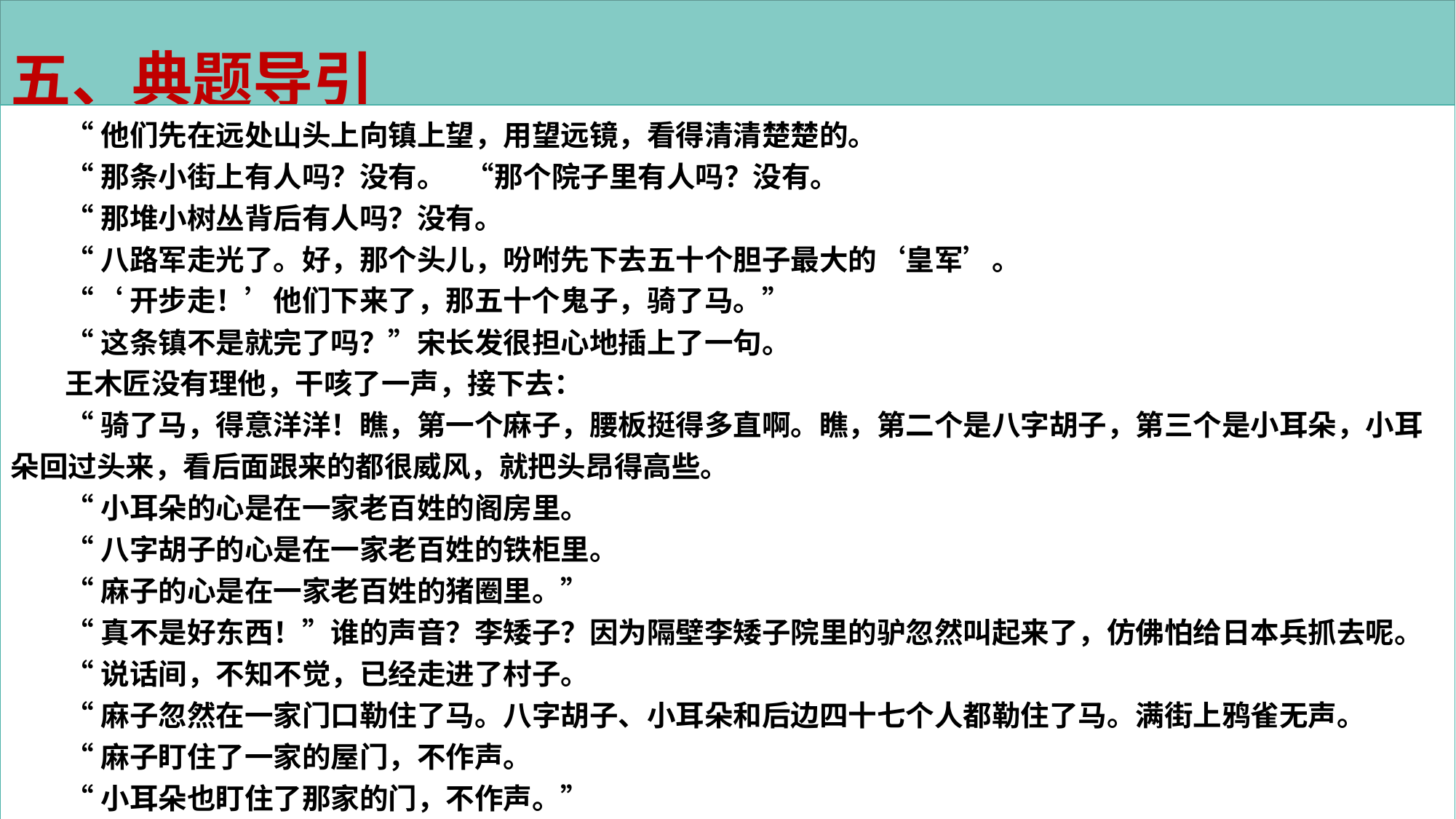

五、典题导引

“他们先在远处山头上向镇上望，用望远镜，看得清清楚楚的。
“那条小街上有人吗？没有。   “那个院子里有人吗？没有。
“那堆小树丛背后有人吗？没有。
“八路军走光了。好，那个头儿，吩咐先下去五十个胆子最大的‘皇军’。
“‘开步走！’他们下来了，那五十个鬼子，骑了马。”
“这条镇不是就完了吗？”宋长发很担心地插上了一句。
王木匠没有理他，干咳了一声，接下去：
“骑了马，得意洋洋！瞧，第一个麻子，腰板挺得多直啊。瞧，第二个是八字胡子，第三个是小耳朵，小耳朵回过头来，看后面跟来的都很威风，就把头昂得高些。
“小耳朵的心是在一家老百姓的阁房里。
“八字胡子的心是在一家老百姓的铁柜里。
“麻子的心是在一家老百姓的猪圈里。”
“真不是好东西！”谁的声音？李矮子？因为隔壁李矮子院里的驴忽然叫起来了，仿佛怕给日本兵抓去呢。
“说话间，不知不觉，已经走进了村子。
“麻子忽然在一家门口勒住了马。八字胡子、小耳朵和后边四十七个人都勒住了马。满街上鸦雀无声。
“麻子盯住了一家的屋门，不作声。
“小耳朵也盯住了那家的门，不作声。”